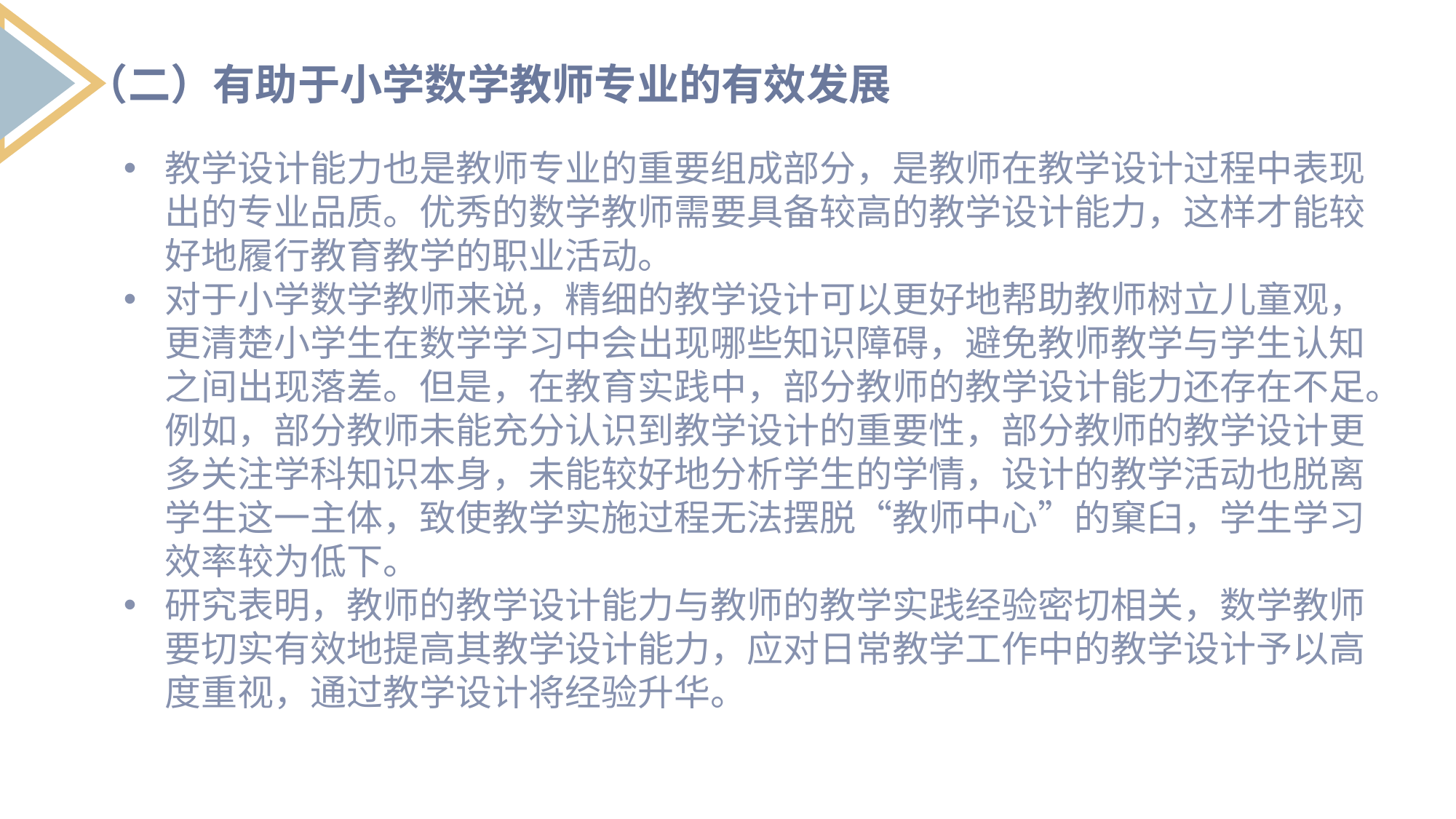

（二）有助于小学数学教师专业的有效发展
教学设计能力也是教师专业的重要组成部分，是教师在教学设计过程中表现出的专业品质。优秀的数学教师需要具备较高的教学设计能力，这样才能较好地履行教育教学的职业活动。
对于小学数学教师来说，精细的教学设计可以更好地帮助教师树立儿童观，更清楚小学生在数学学习中会出现哪些知识障碍，避免教师教学与学生认知之间出现落差。但是，在教育实践中，部分教师的教学设计能力还存在不足。例如，部分教师未能充分认识到教学设计的重要性，部分教师的教学设计更多关注学科知识本身，未能较好地分析学生的学情，设计的教学活动也脱离学生这一主体，致使教学实施过程无法摆脱“教师中心”的窠臼，学生学习效率较为低下。
研究表明，教师的教学设计能力与教师的教学实践经验密切相关，数学教师要切实有效地提高其教学设计能力，应对日常教学工作中的教学设计予以高度重视，通过教学设计将经验升华。